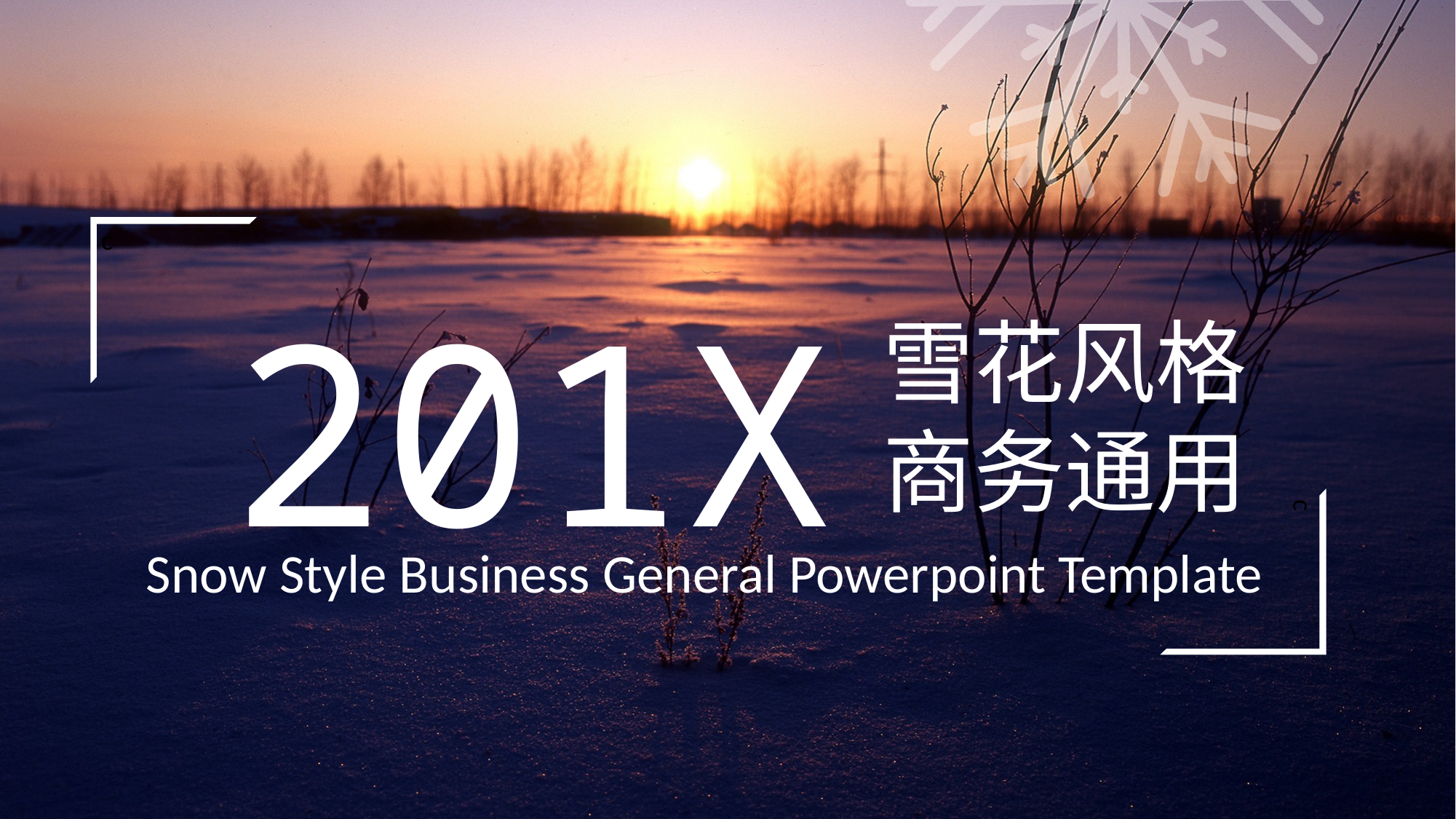

c
201X
雪花风格
商务通用
c
Snow Style Business General Powerpoint Template